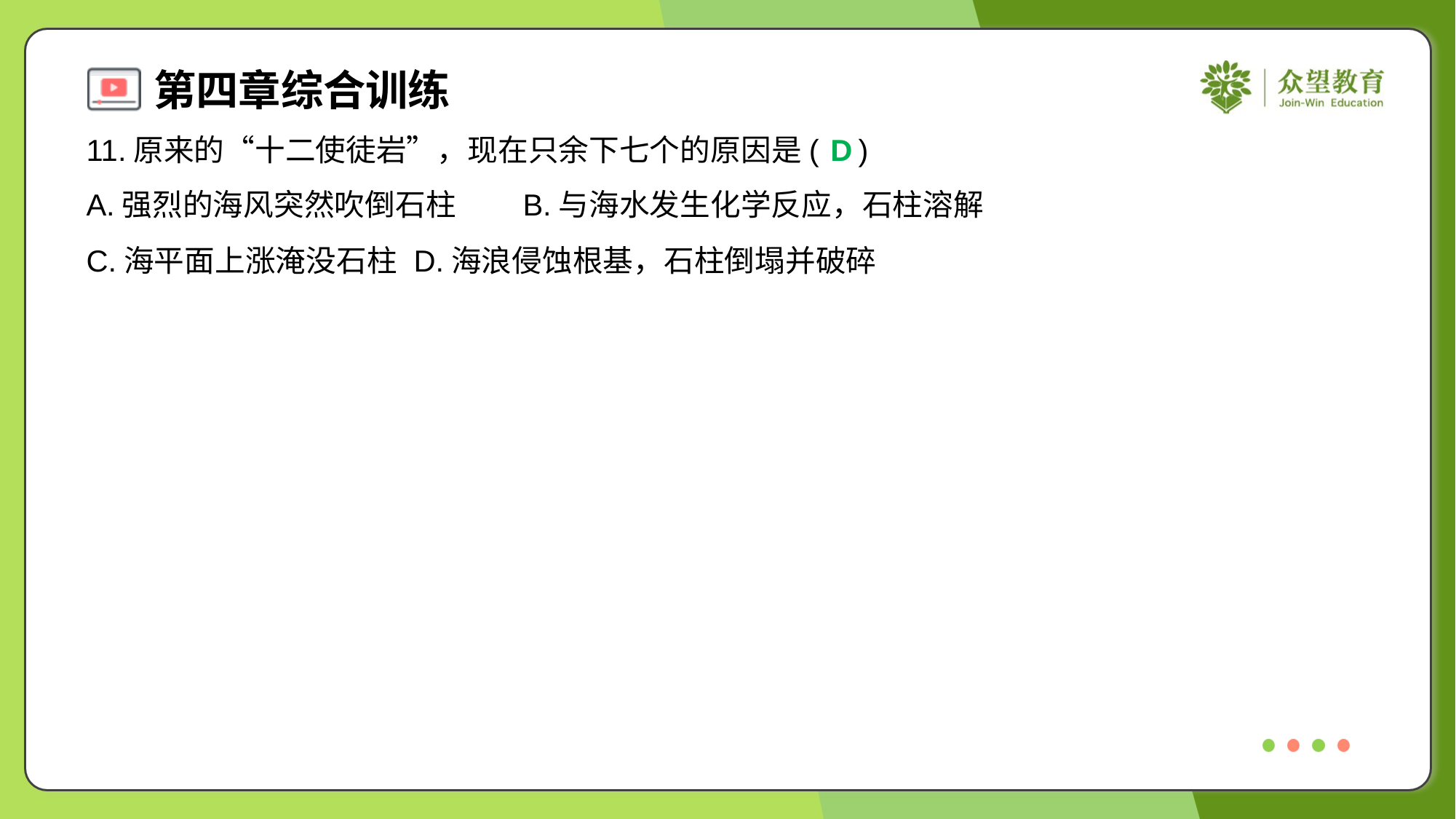

11.原来的“十二使徒岩”，现在只余下七个的原因是(     )
D
A.强烈的海风突然吹倒石柱	B.与海水发生化学反应，石柱溶解
C.海平面上涨淹没石柱	D.海浪侵蚀根基，石柱倒塌并破碎